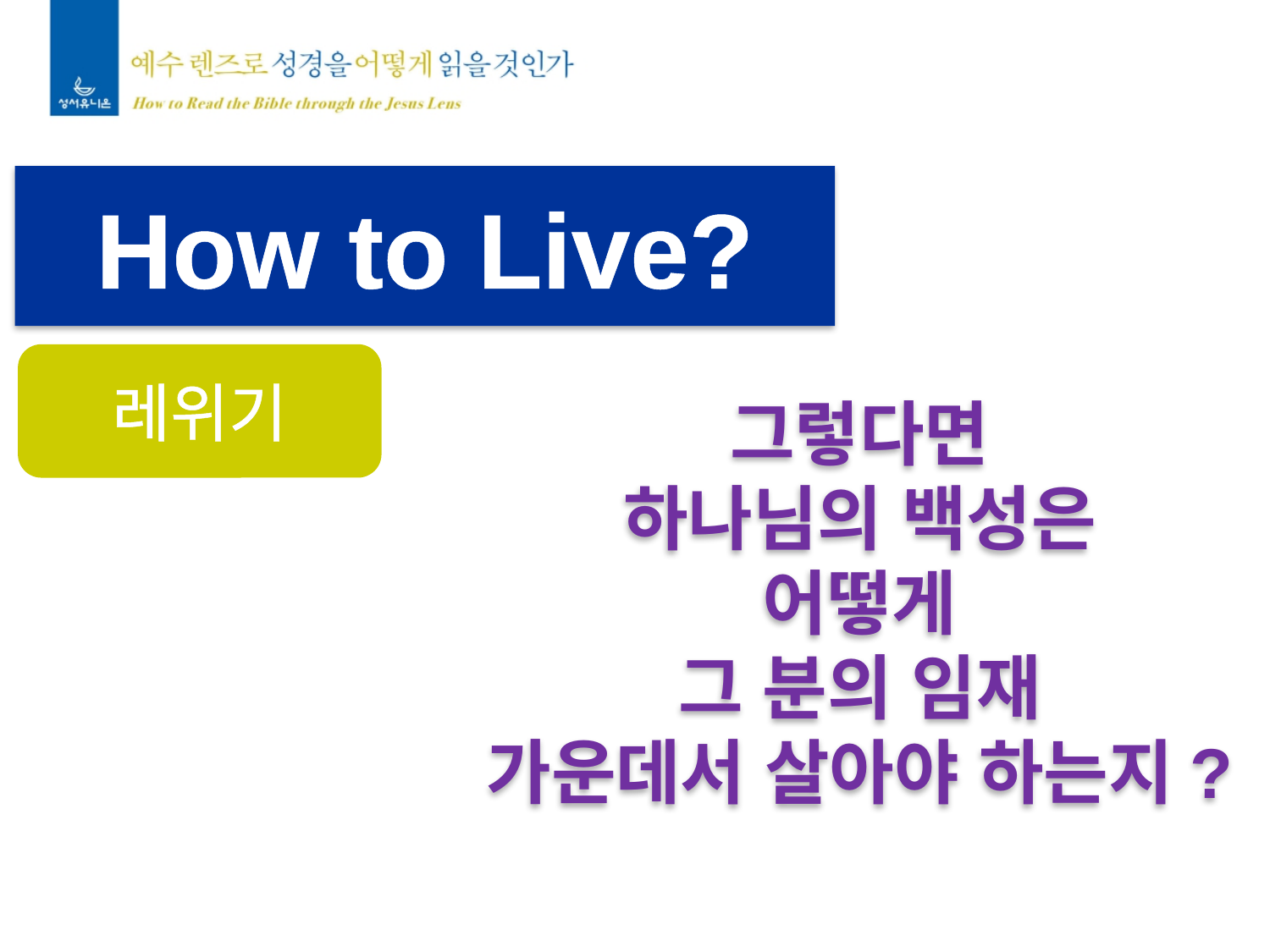

How to Live?
그렇다면
하나님의 백성은
어떻게
그 분의 임재
가운데서 살아야 하는지?
레위기